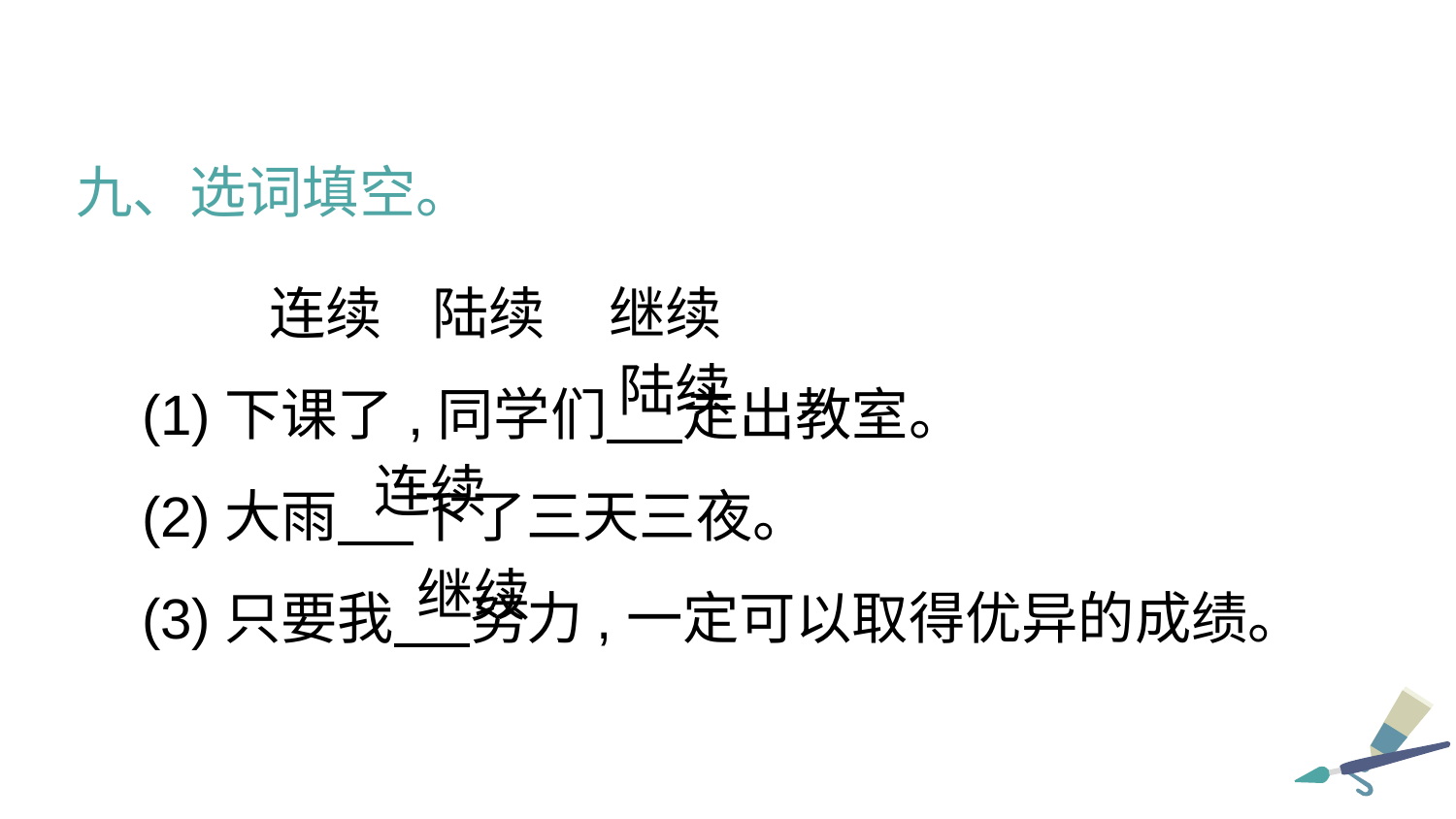

九、选词填空。
         连续    陆续     继续
(1)下课了,同学们      走出教室。
(2)大雨      下了三天三夜。
(3)只要我      努力,一定可以取得优异的成绩。
陆续
连续
继续